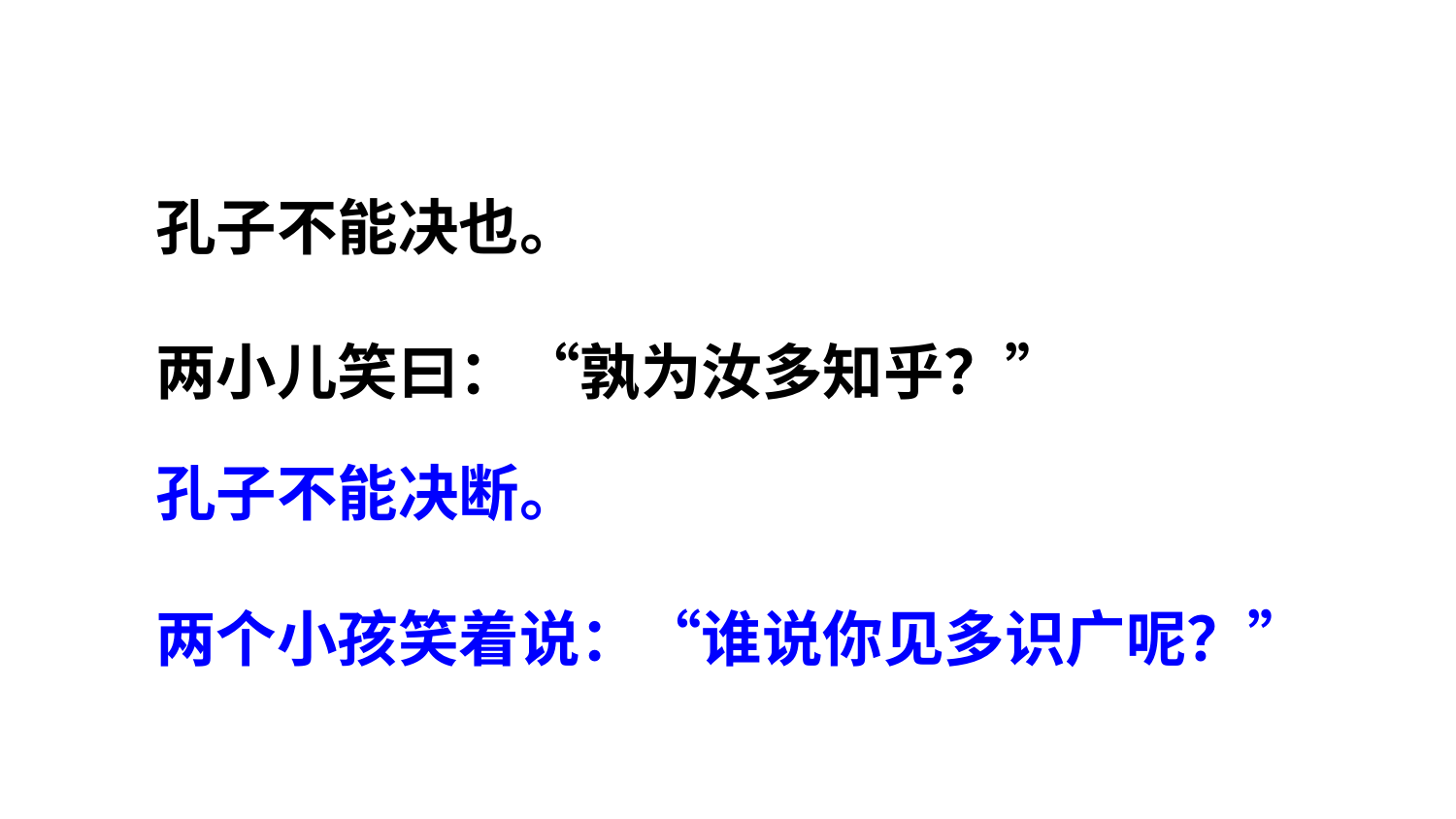

孔子不能决也。

两小儿笑曰：“孰为汝多知乎？”
孔子不能决断。

两个小孩笑着说：“谁说你见多识广呢？”